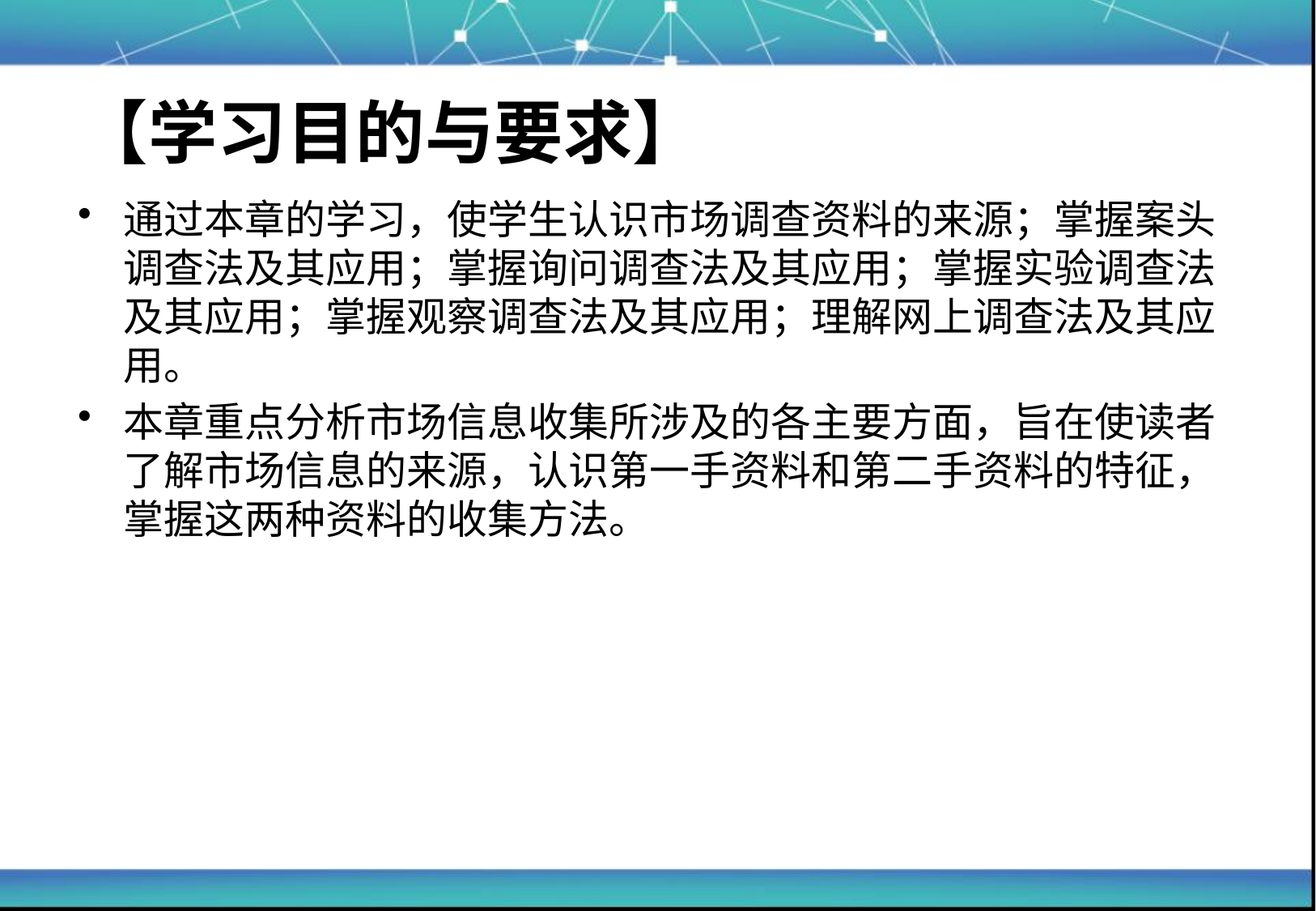

# 【学习目的与要求】
通过本章的学习，使学生认识市场调查资料的来源；掌握案头调查法及其应用；掌握询问调查法及其应用；掌握实验调查法及其应用；掌握观察调查法及其应用；理解网上调查法及其应用。
本章重点分析市场信息收集所涉及的各主要方面，旨在使读者了解市场信息的来源，认识第一手资料和第二手资料的特征，掌握这两种资料的收集方法。